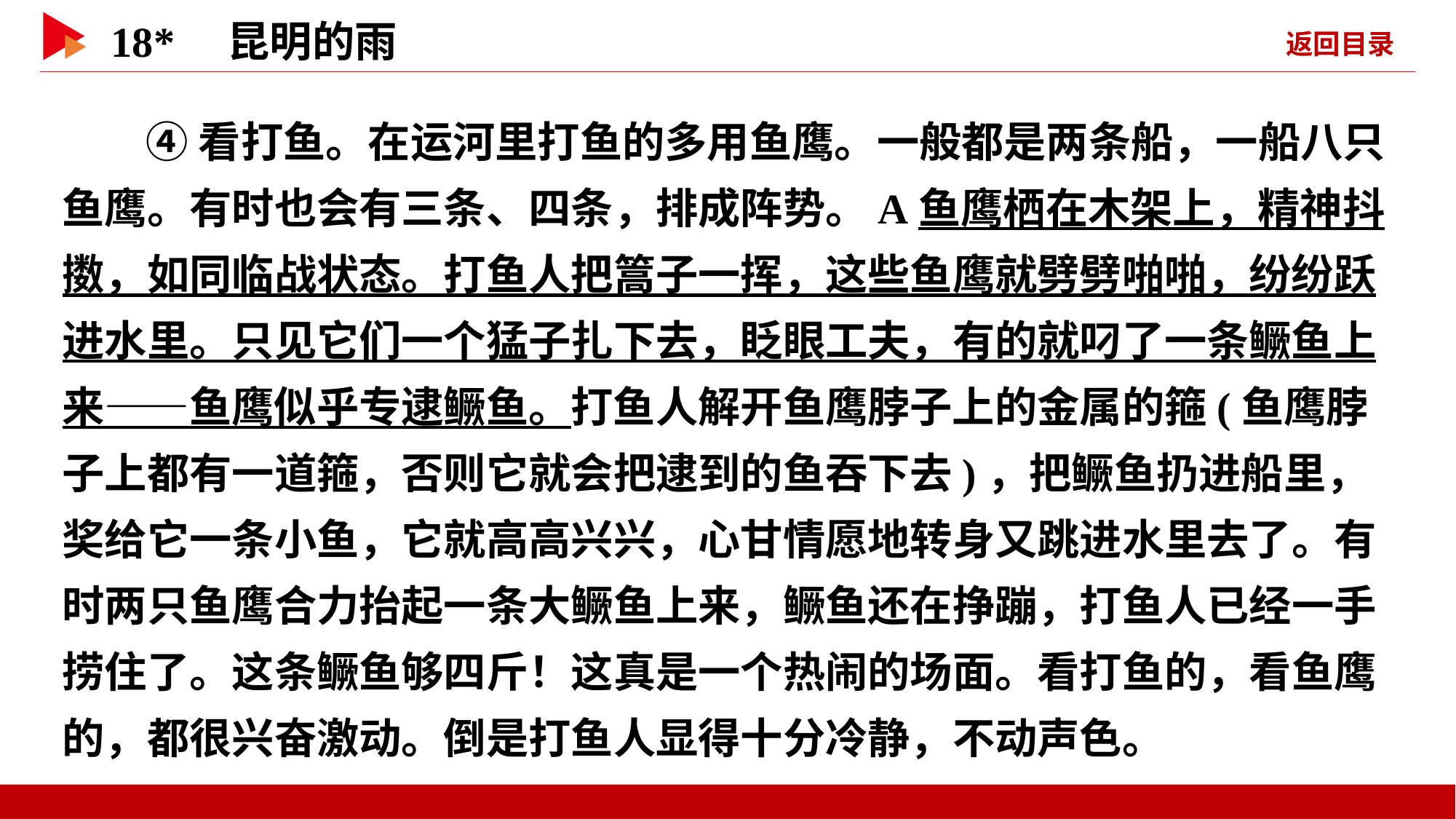

④看打鱼。在运河里打鱼的多用鱼鹰。一般都是两条船，一船八只鱼鹰。有时也会有三条、四条，排成阵势。A鱼鹰栖在木架上，精神抖擞，如同临战状态。打鱼人把篙子一挥，这些鱼鹰就劈劈啪啪，纷纷跃进水里。只见它们一个猛子扎下去，眨眼工夫，有的就叼了一条鳜鱼上来——鱼鹰似乎专逮鳜鱼。打鱼人解开鱼鹰脖子上的金属的箍(鱼鹰脖子上都有一道箍，否则它就会把逮到的鱼吞下去)，把鳜鱼扔进船里，奖给它一条小鱼，它就高高兴兴，心甘情愿地转身又跳进水里去了。有时两只鱼鹰合力抬起一条大鳜鱼上来，鳜鱼还在挣蹦，打鱼人已经一手捞住了。这条鳜鱼够四斤！这真是一个热闹的场面。看打鱼的，看鱼鹰的，都很兴奋激动。倒是打鱼人显得十分冷静，不动声色。